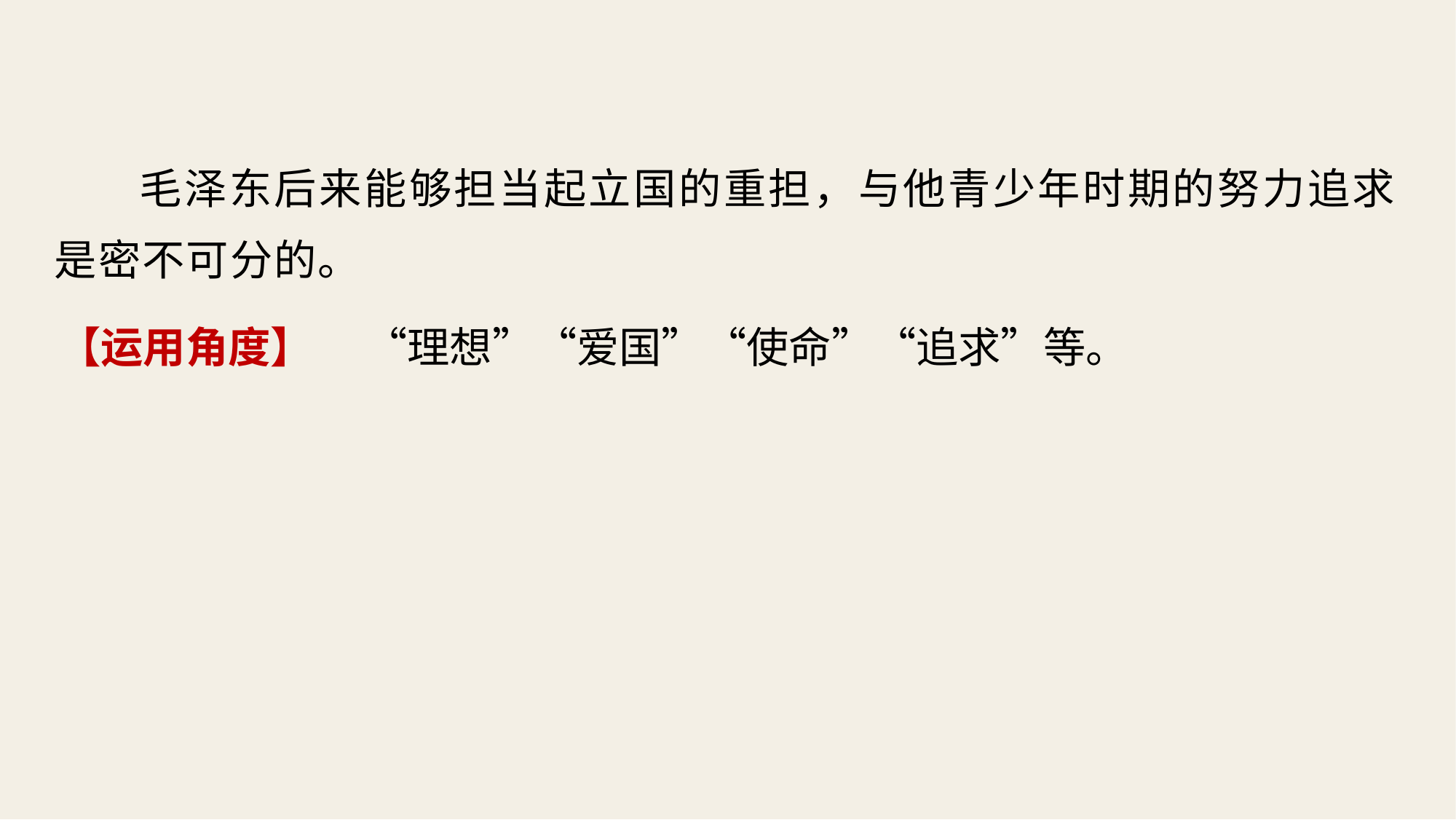

毛泽东后来能够担当起立国的重担，与他青少年时期的努力追求是密不可分的。
【运用角度】 　“理想”“爱国”“使命”“追求”等。